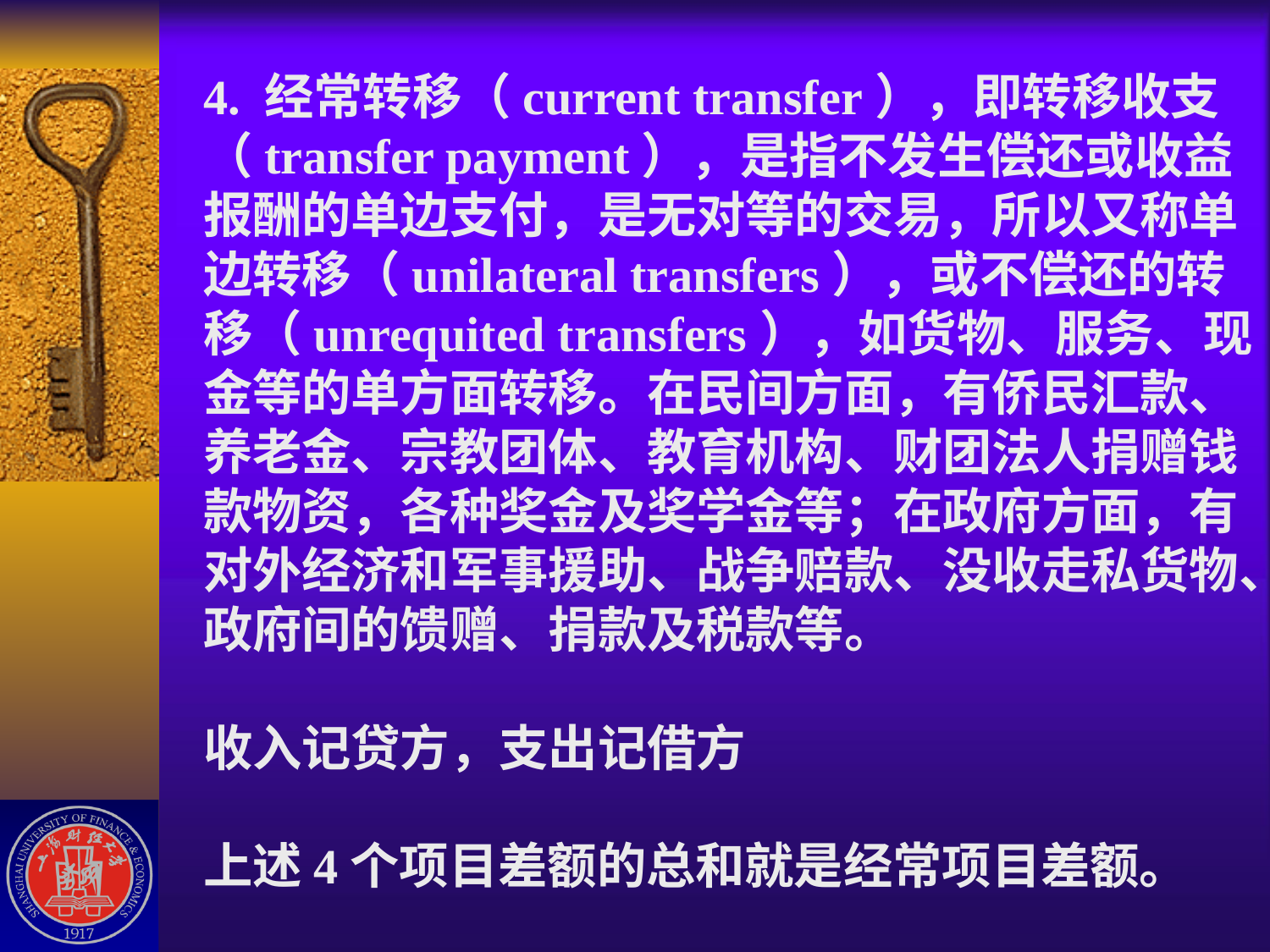

# 4. 经常转移（current transfer），即转移收支（transfer payment），是指不发生偿还或收益报酬的单边支付，是无对等的交易，所以又称单边转移（unilateral transfers），或不偿还的转移（unrequited transfers），如货物、服务、现金等的单方面转移。在民间方面，有侨民汇款、养老金、宗教团体、教育机构、财团法人捐赠钱款物资，各种奖金及奖学金等；在政府方面，有对外经济和军事援助、战争赔款、没收走私货物、政府间的馈赠、捐款及税款等。 收入记贷方，支出记借方 上述4个项目差额的总和就是经常项目差额。